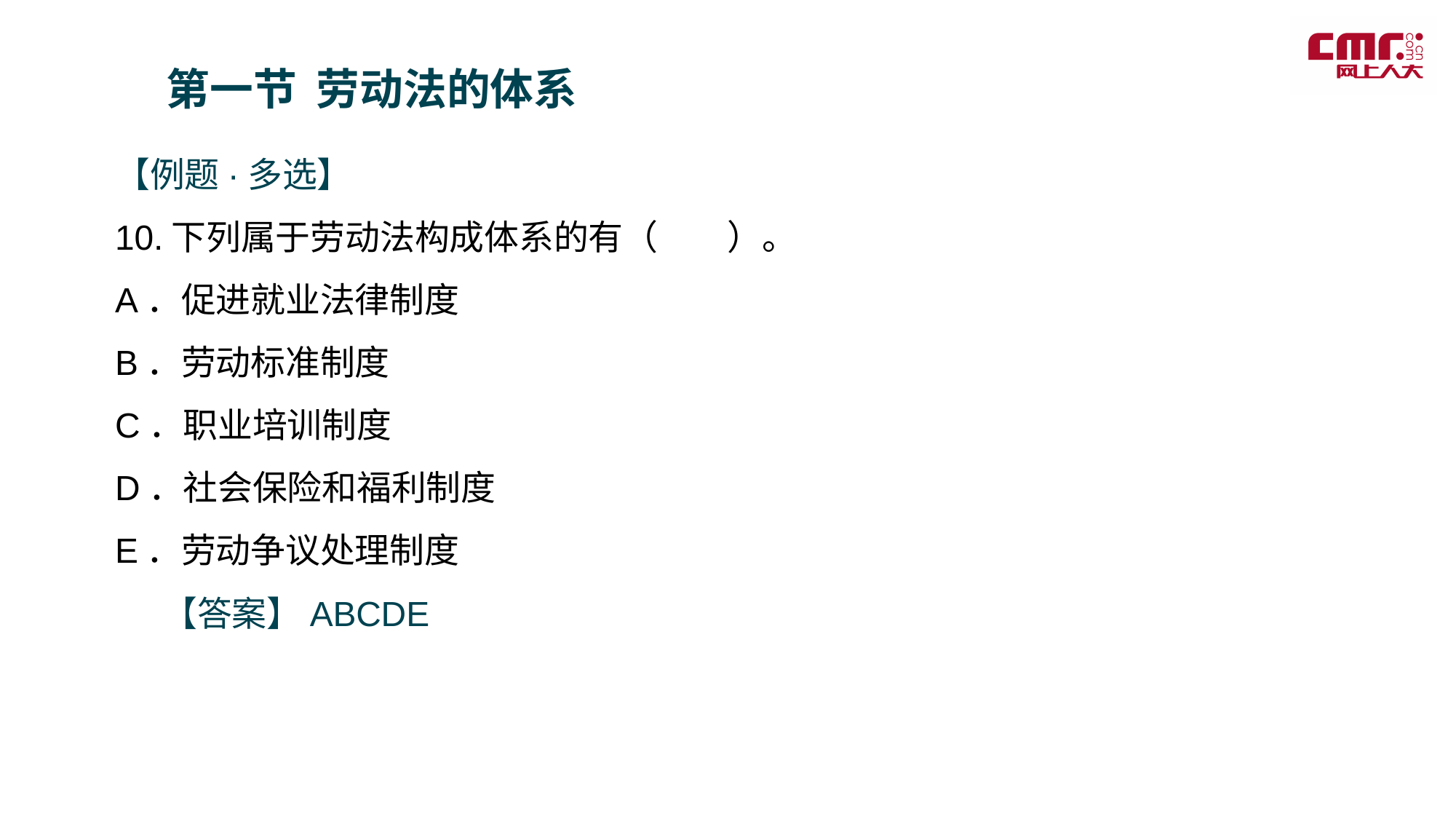

第一节  劳动法的体系
【例题·多选】
10.下列属于劳动法构成体系的有（　　）。
A．促进就业法律制度
B．劳动标准制度
C．职业培训制度
D．社会保险和福利制度
E．劳动争议处理制度
     【答案】ABCDE